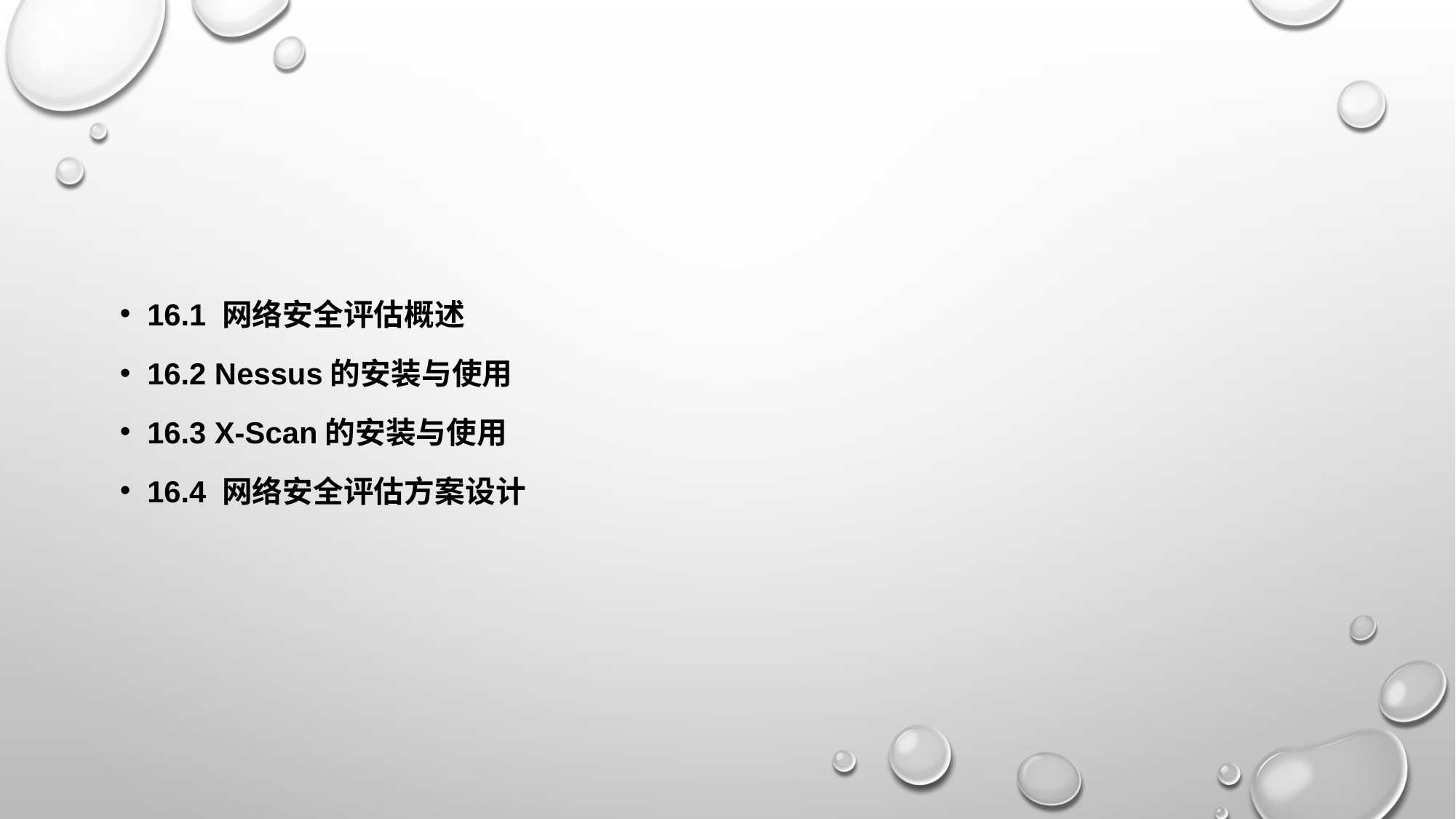

#
16.1 网络安全评估概述
16.2 Nessus的安装与使用
16.3 X-Scan的安装与使用
16.4 网络安全评估方案设计